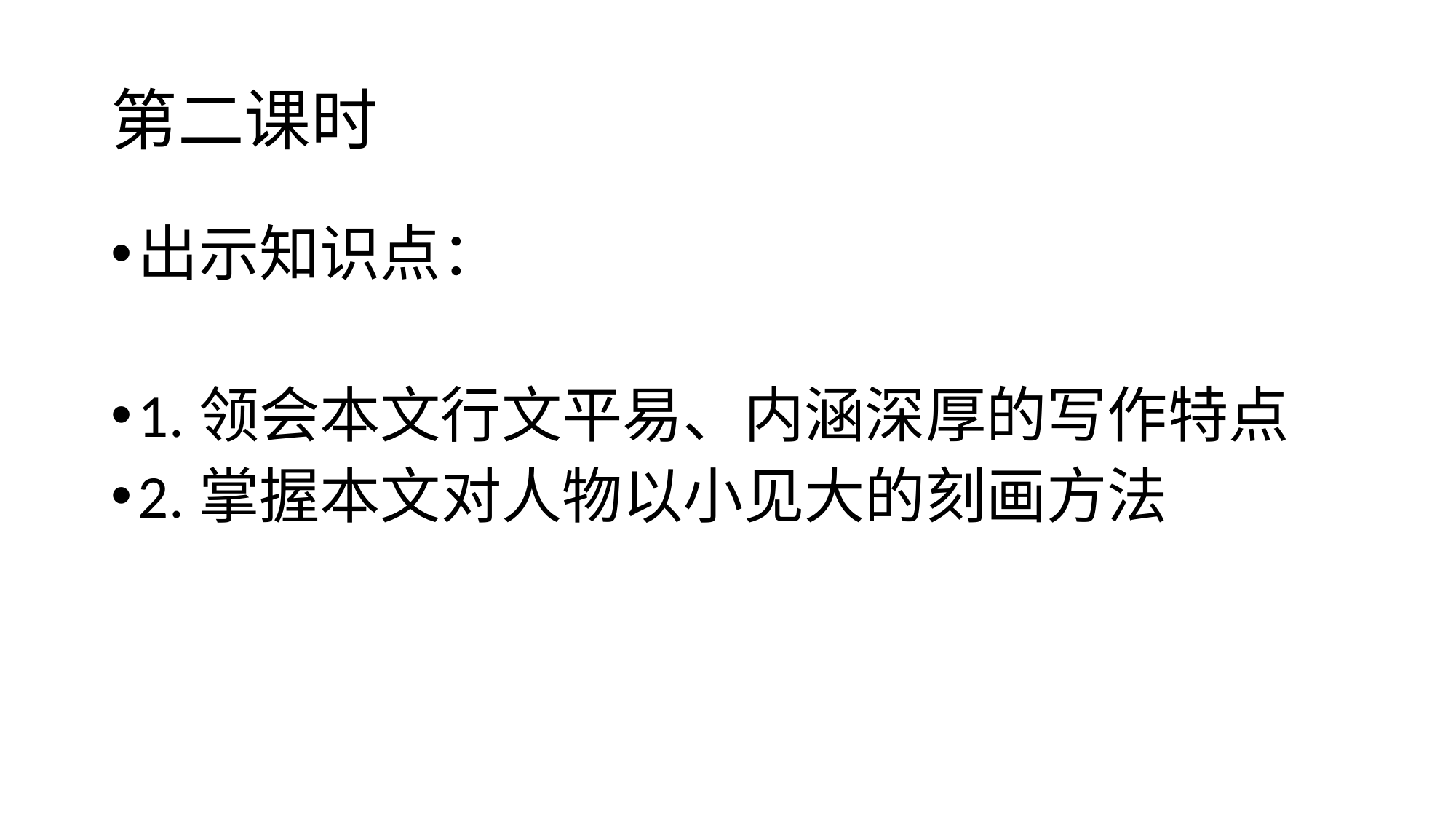

# 第二课时
出示知识点：

1.领会本文行文平易、内涵深厚的写作特点
2.掌握本文对人物以小见大的刻画方法